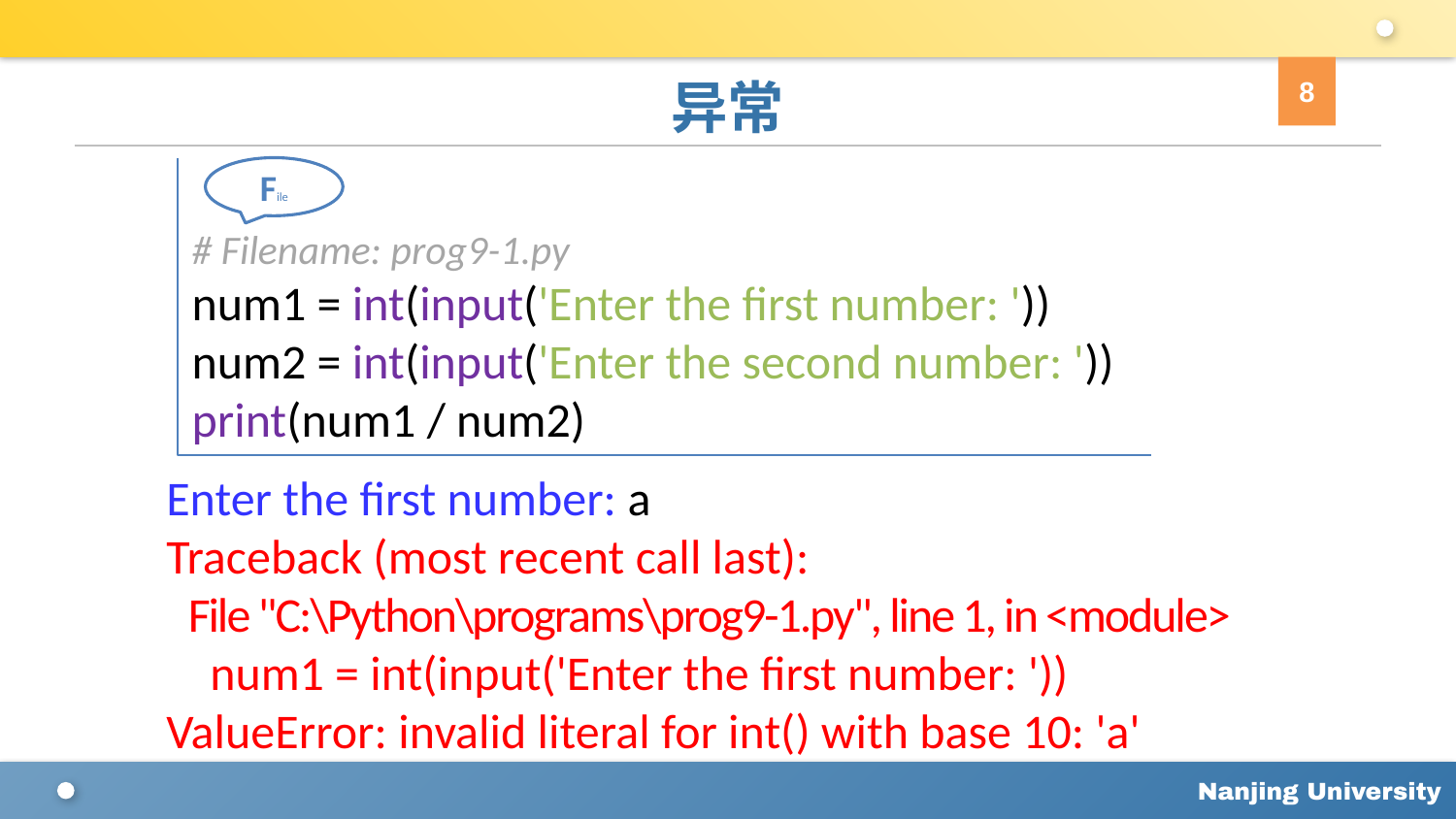

8
# 异常

# Filename: prog9-1.py
num1 = int(input('Enter the first number: '))
num2 = int(input('Enter the second number: '))
print(num1 / num2)
File
Enter the first number: a
Traceback (most recent call last):
  File "C:\Python\programs\prog9-1.py", line 1, in <module>
    num1 = int(input('Enter the first number: '))
ValueError: invalid literal for int() with base 10: 'a'